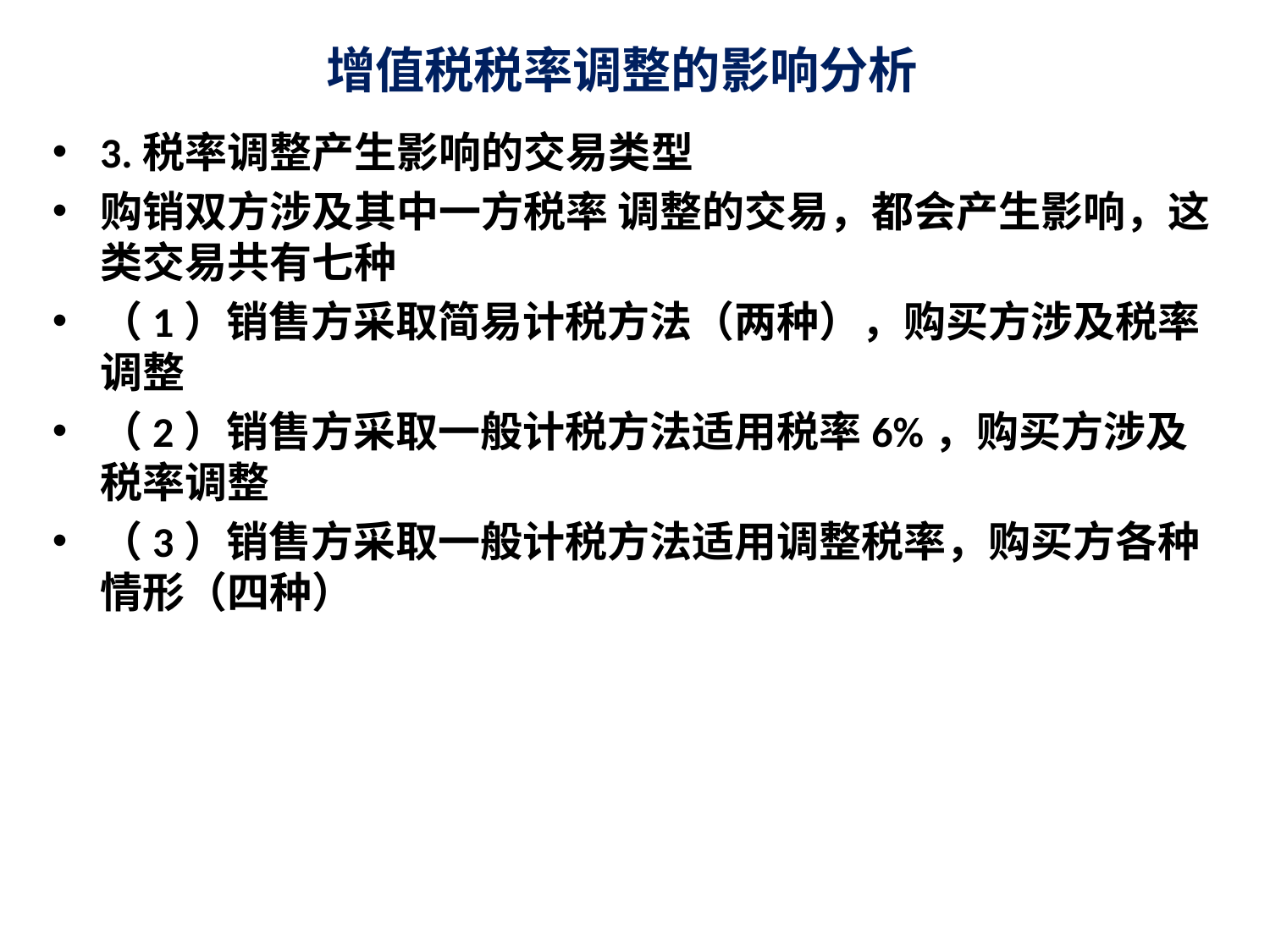

# 增值税税率调整的影响分析
3.税率调整产生影响的交易类型
购销双方涉及其中一方税率 调整的交易，都会产生影响，这类交易共有七种
（1）销售方采取简易计税方法（两种），购买方涉及税率调整
（2）销售方采取一般计税方法适用税率6%，购买方涉及税率调整
（3）销售方采取一般计税方法适用调整税率，购买方各种情形（四种）